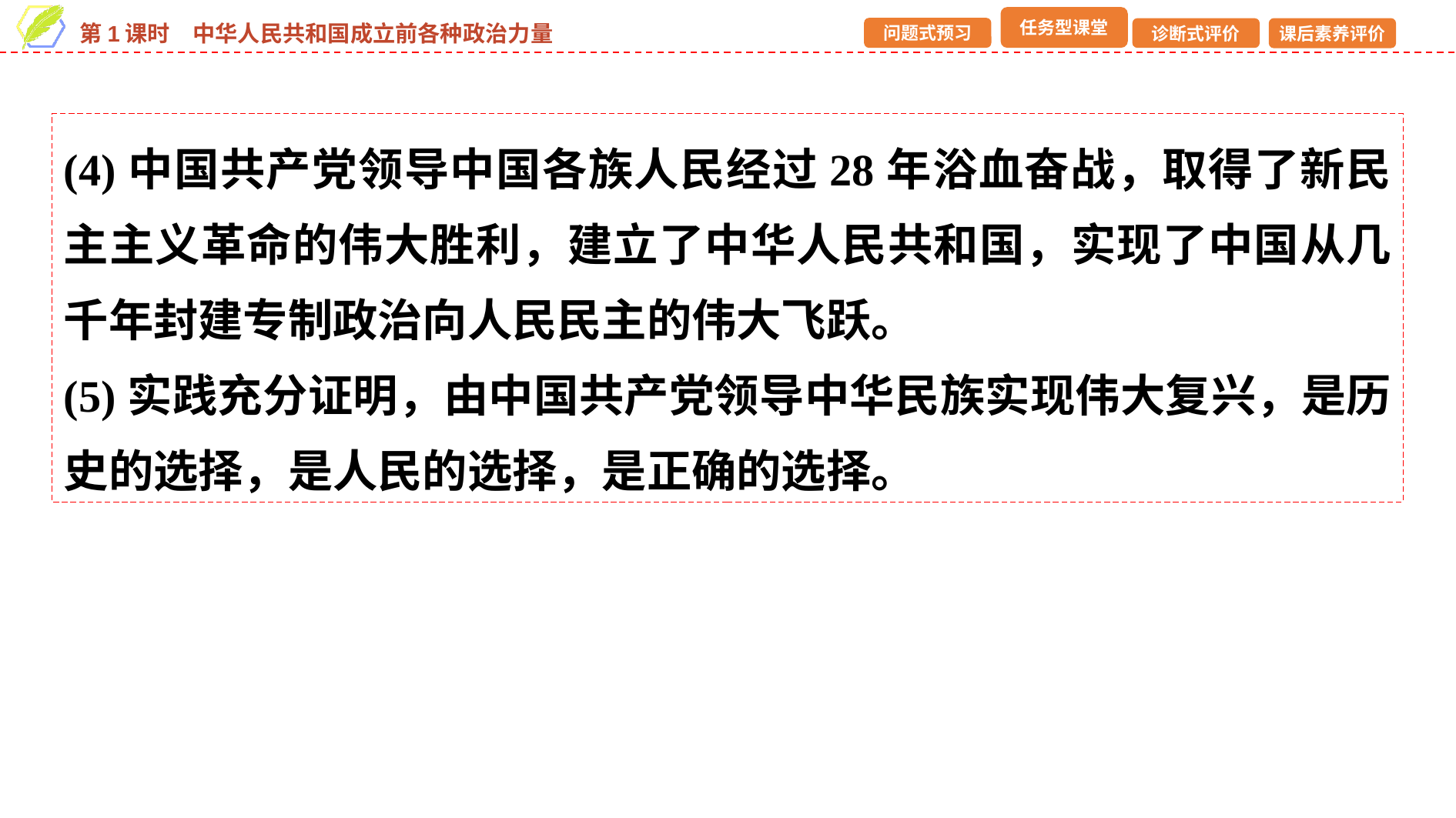

(4)中国共产党领导中国各族人民经过28年浴血奋战，取得了新民主主义革命的伟大胜利，建立了中华人民共和国，实现了中国从几千年封建专制政治向人民民主的伟大飞跃。
(5)实践充分证明，由中国共产党领导中华民族实现伟大复兴，是历史的选择，是人民的选择，是正确的选择。